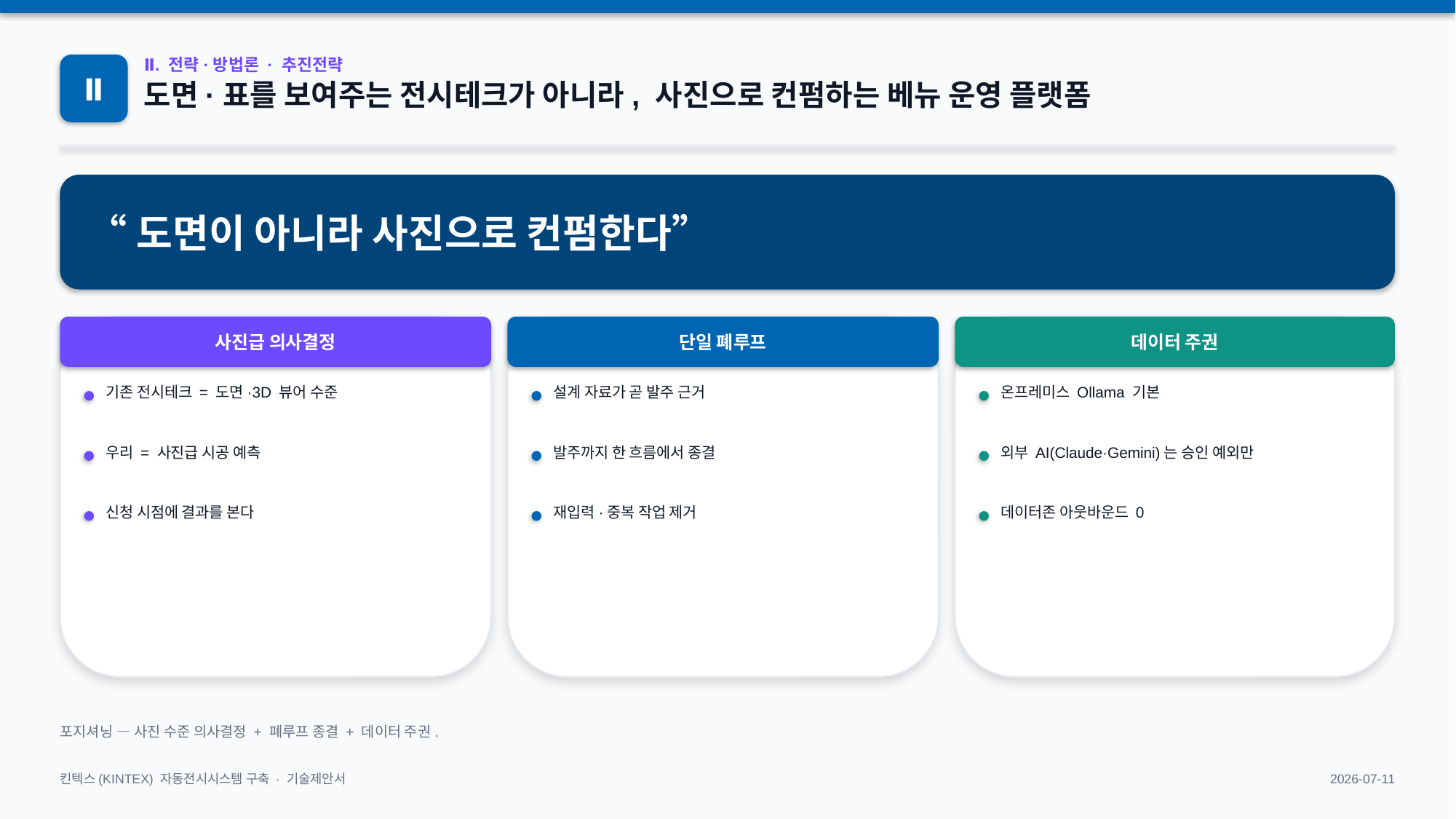

Ⅱ
Ⅱ. 전략·방법론 · 추진전략
도면·표를 보여주는 전시테크가 아니라, 사진으로 컨펌하는 베뉴 운영 플랫폼

“도면이 아니라 사진으로 컨펌한다”

사진급 의사결정

단일 폐루프

데이터 주권
기존 전시테크 = 도면·3D 뷰어 수준
설계 자료가 곧 발주 근거
온프레미스 Ollama 기본

우리 = 사진급 시공 예측
발주까지 한 흐름에서 종결
외부 AI(Claude·Gemini)는 승인 예외만

신청 시점에 결과를 본다
재입력·중복 작업 제거
데이터존 아웃바운드 0

포지셔닝 — 사진 수준 의사결정 + 폐루프 종결 + 데이터 주권.
킨텍스(KINTEX) 자동전시시스템 구축 · 기술제안서
2026-07-11